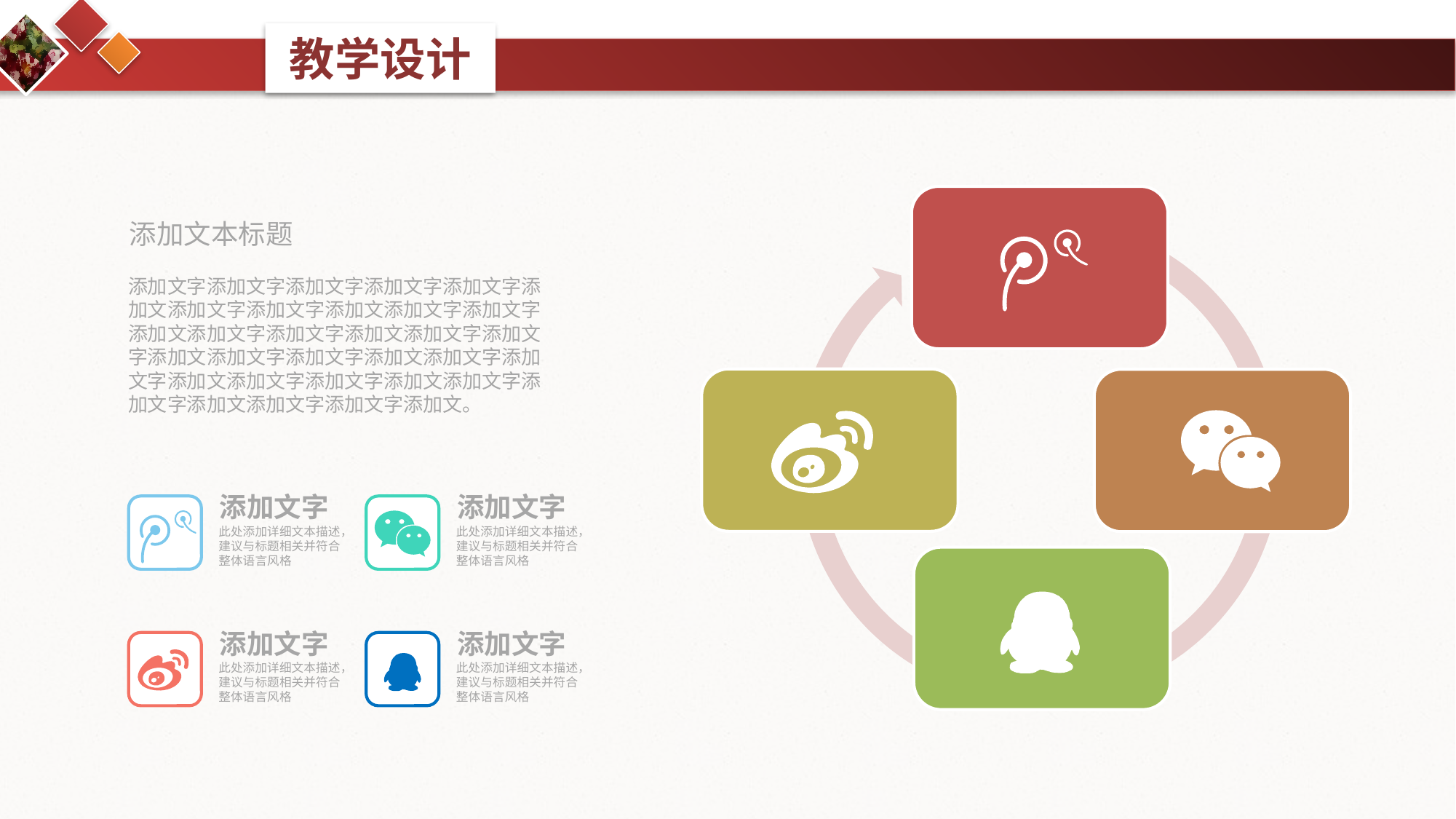

添加文本标题
添加文字添加文字添加文字添加文字添加文字添加文添加文字添加文字添加文添加文字添加文字添加文添加文字添加文字添加文添加文字添加文字添加文添加文字添加文字添加文添加文字添加文字添加文添加文字添加文字添加文添加文字添加文字添加文添加文字添加文字添加文。

添加文字

此处添加详细文本描述，建议与标题相关并符合整体语言风格

添加文字

此处添加详细文本描述，建议与标题相关并符合整体语言风格

添加文字

此处添加详细文本描述，建议与标题相关并符合整体语言风格

添加文字

此处添加详细文本描述，建议与标题相关并符合整体语言风格